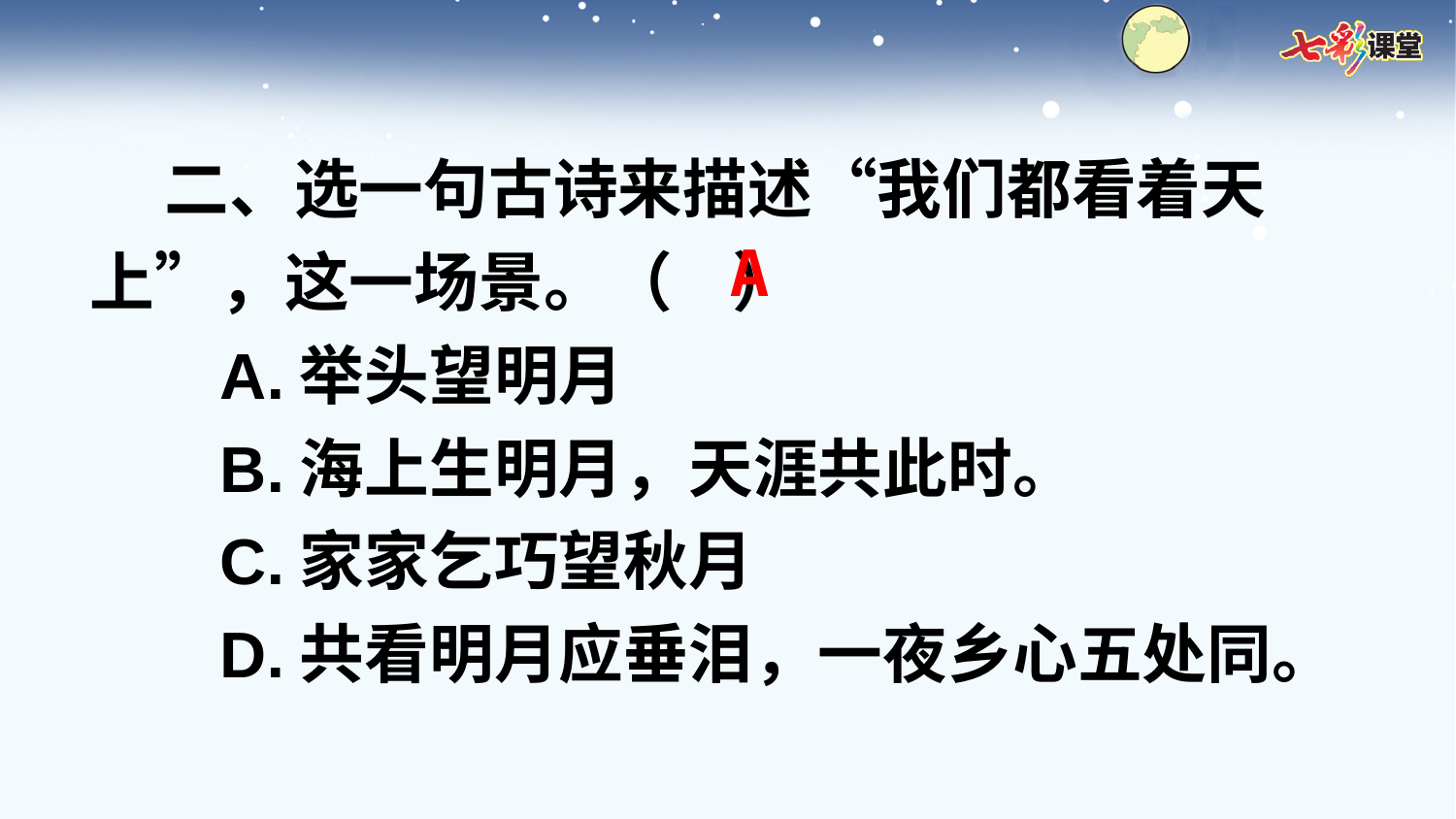

二、选一句古诗来描述“我们都看着天上”，这一场景。（    ）
A.举头望明月
B.海上生明月，天涯共此时。
C.家家乞巧望秋月
D.共看明月应垂泪，一夜乡心五处同。
A